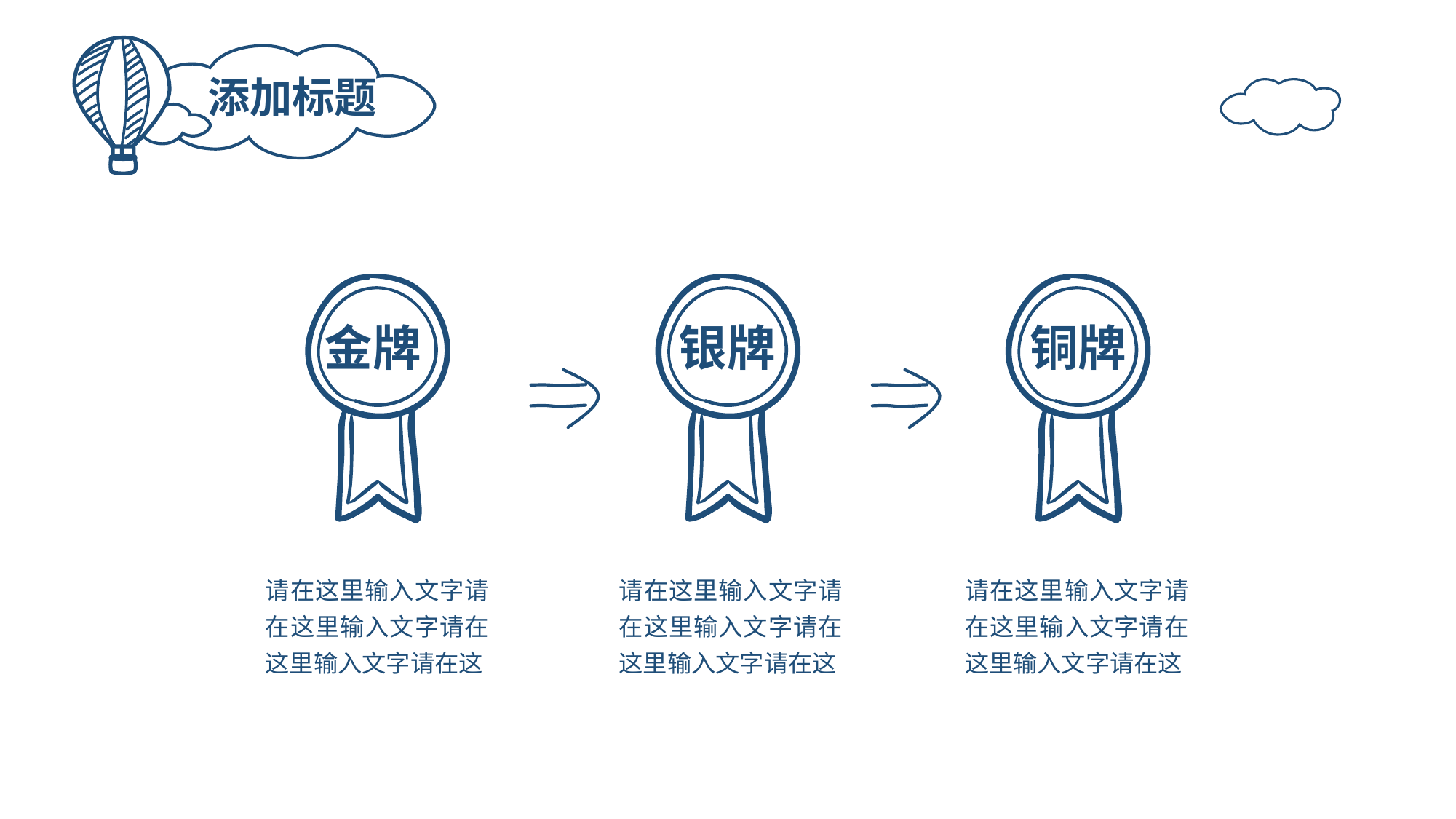

添加标题

铜牌
银牌
金牌

请在这里输入文字请在这里输入文字请在这里输入文字请在这
请在这里输入文字请在这里输入文字请在这里输入文字请在这
请在这里输入文字请在这里输入文字请在这里输入文字请在这